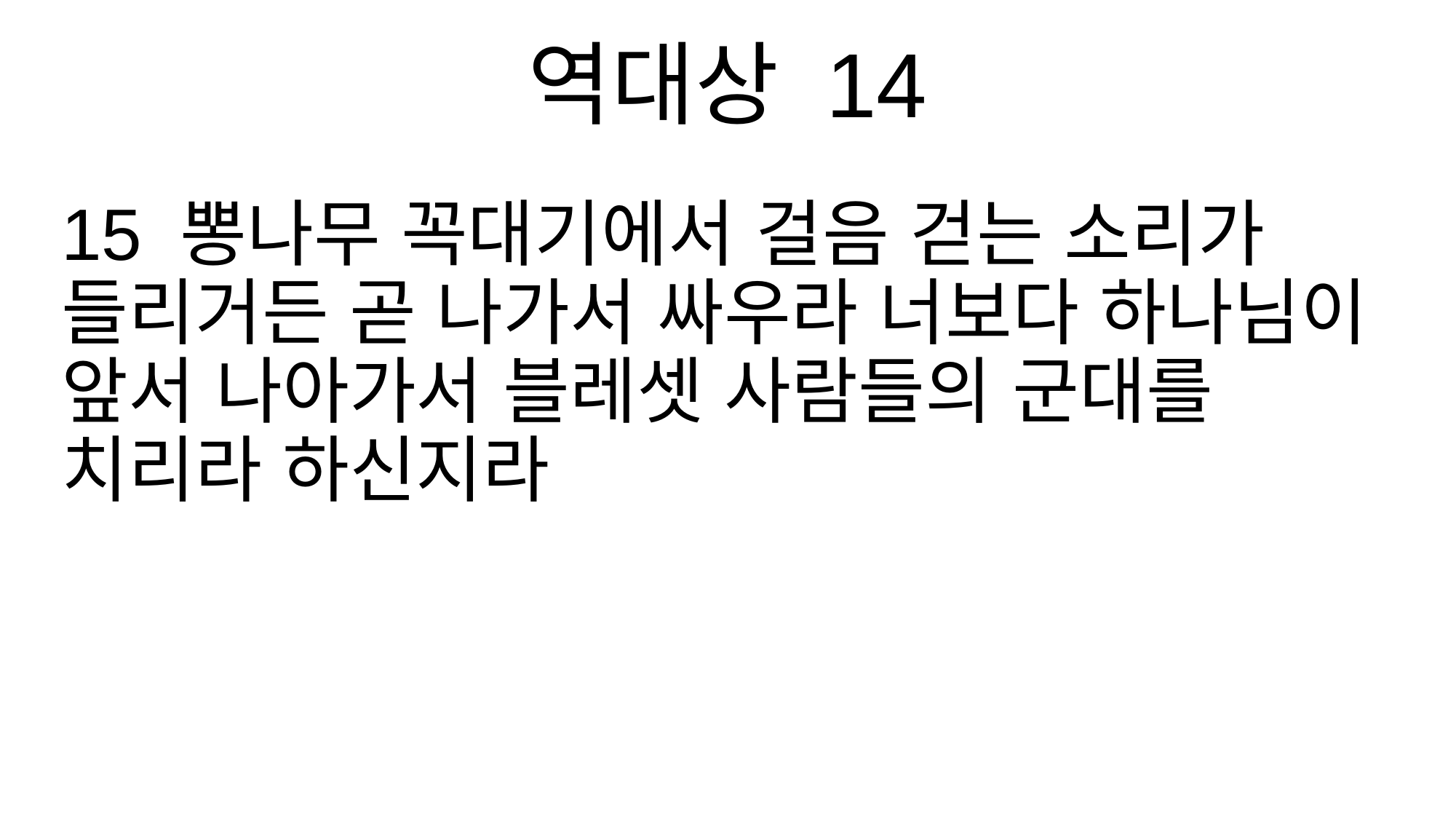

역대상 14
15 뽕나무 꼭대기에서 걸음 걷는 소리가 들리거든 곧 나가서 싸우라 너보다 하나님이 앞서 나아가서 블레셋 사람들의 군대를 치리라 하신지라